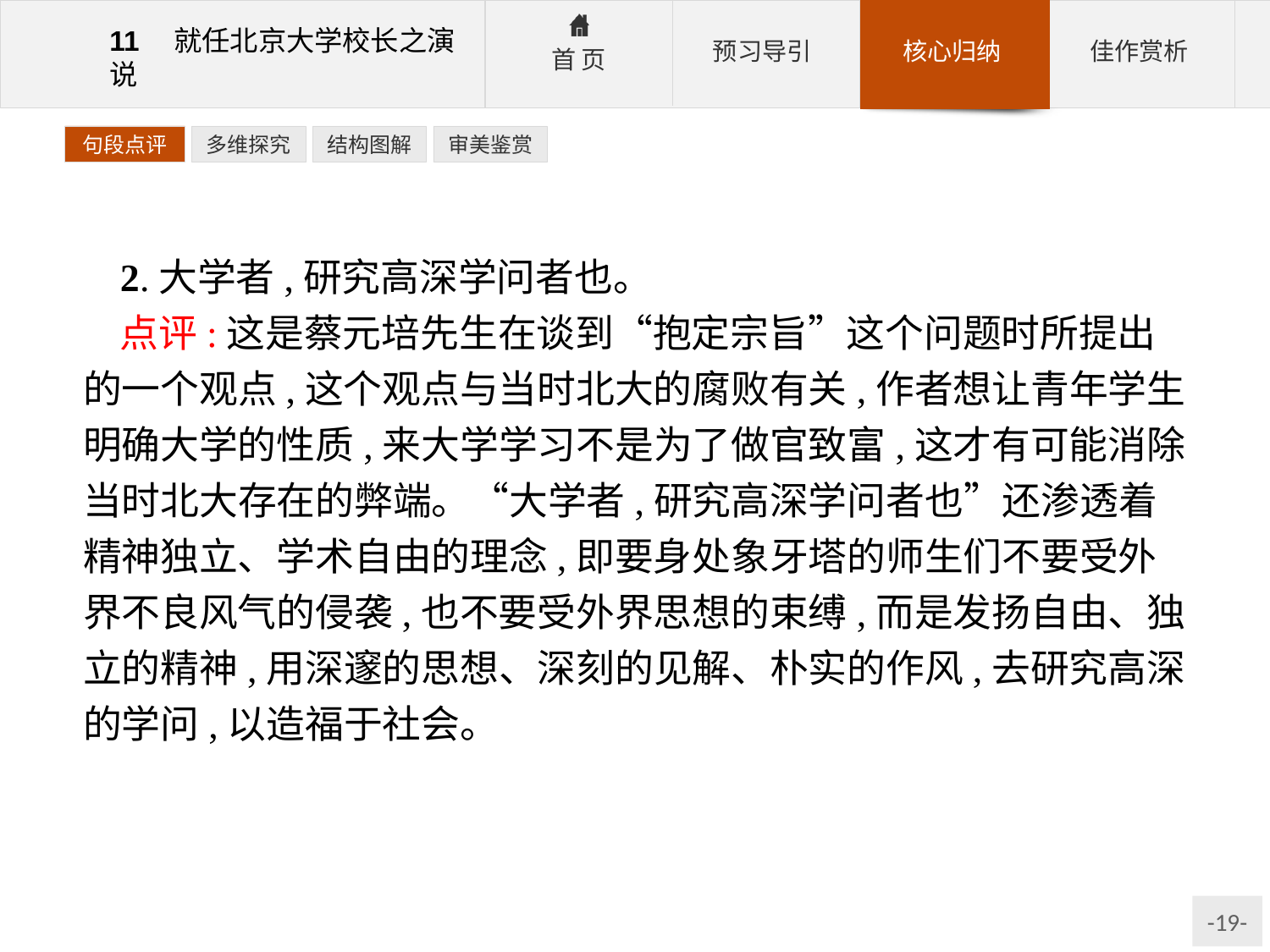

句段点评
多维探究
结构图解
审美鉴赏
2.大学者,研究高深学问者也。
点评:这是蔡元培先生在谈到“抱定宗旨”这个问题时所提出的一个观点,这个观点与当时北大的腐败有关,作者想让青年学生明确大学的性质,来大学学习不是为了做官致富,这才有可能消除当时北大存在的弊端。“大学者,研究高深学问者也”还渗透着精神独立、学术自由的理念,即要身处象牙塔的师生们不要受外界不良风气的侵袭,也不要受外界思想的束缚,而是发扬自由、独立的精神,用深邃的思想、深刻的见解、朴实的作风,去研究高深的学问,以造福于社会。